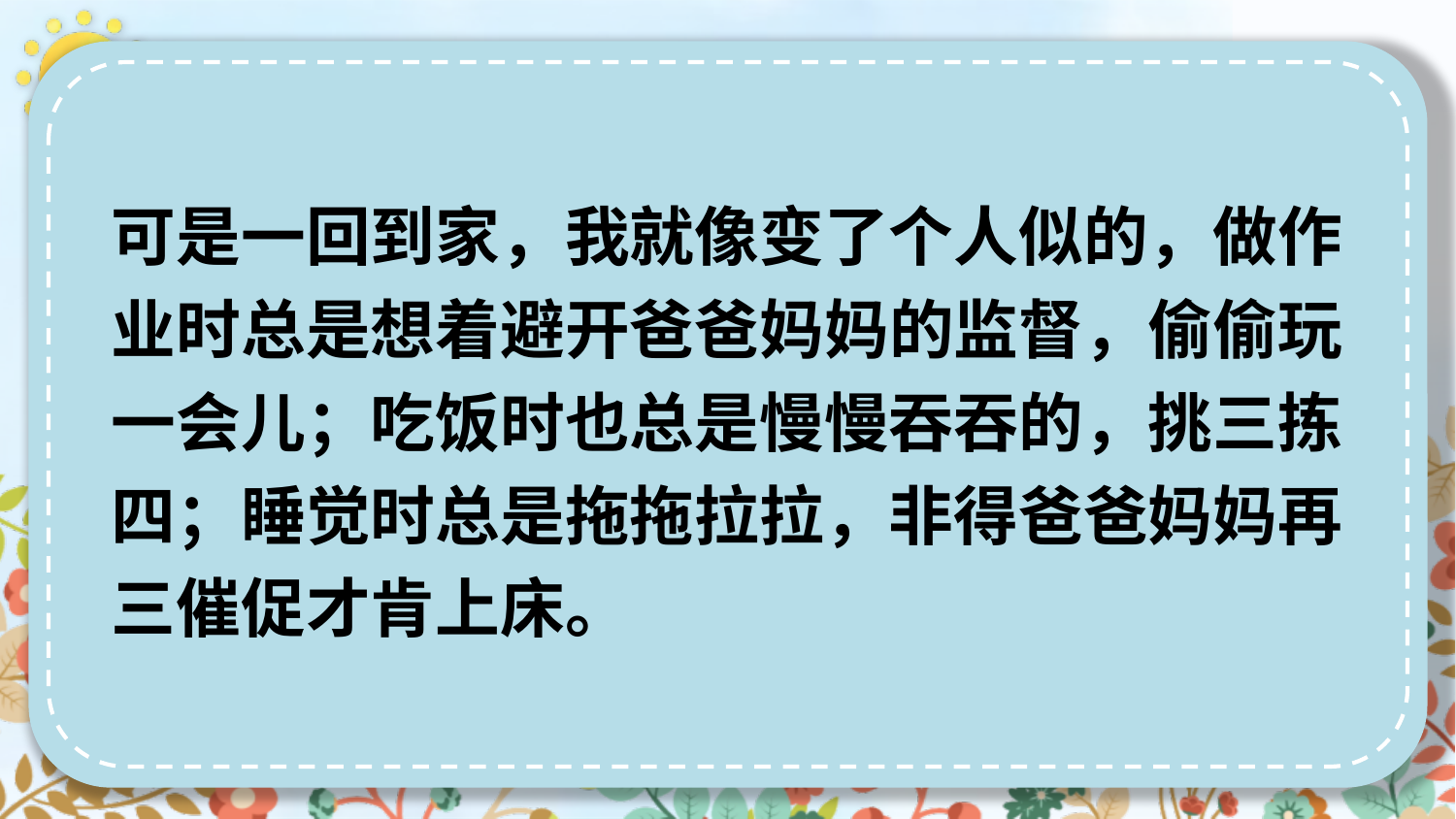

可是一回到家，我就像变了个人似的，做作业时总是想着避开爸爸妈妈的监督，偷偷玩一会儿；吃饭时也总是慢慢吞吞的，挑三拣四；睡觉时总是拖拖拉拉，非得爸爸妈妈再三催促才肯上床。